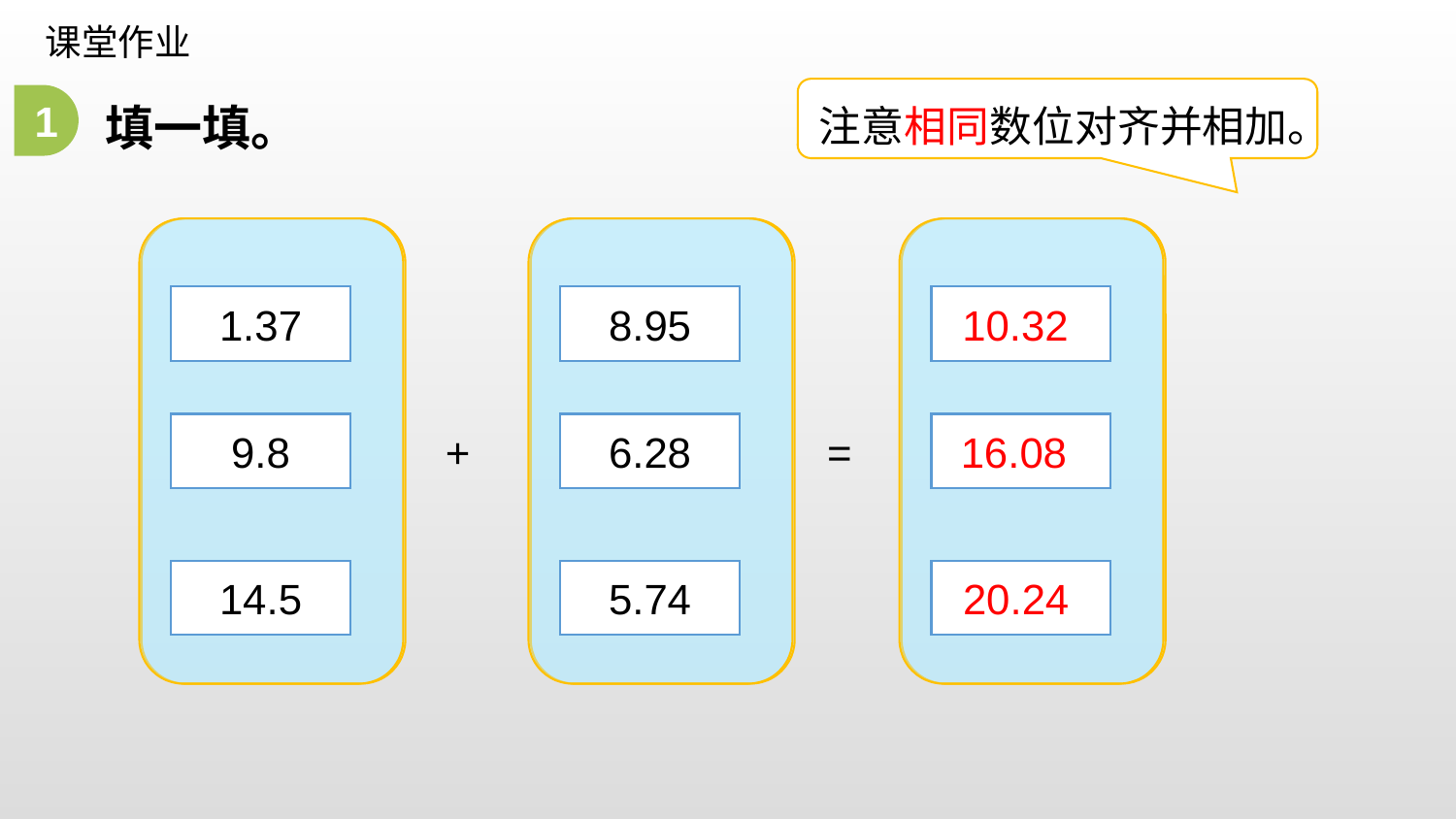

课堂作业
填一填。
注意相同数位对齐并相加。

1

1.37
8.95

9.8
+
6.28
=

14.5
5.74

10.32
16.08
20.24